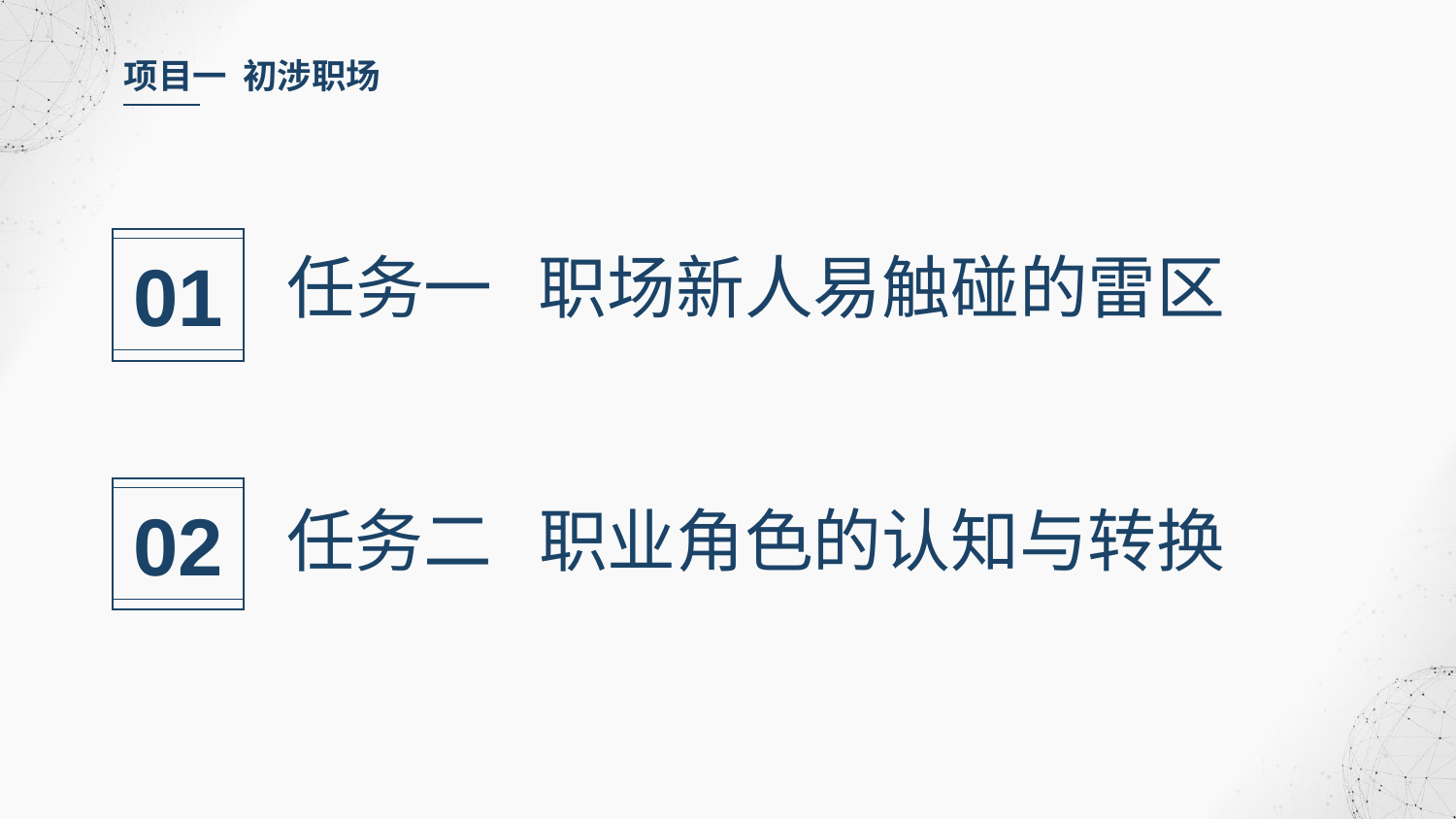

项目一  初涉职场

01
任务一   职场新人易触碰的雷区

02
任务二   职业角色的认知与转换